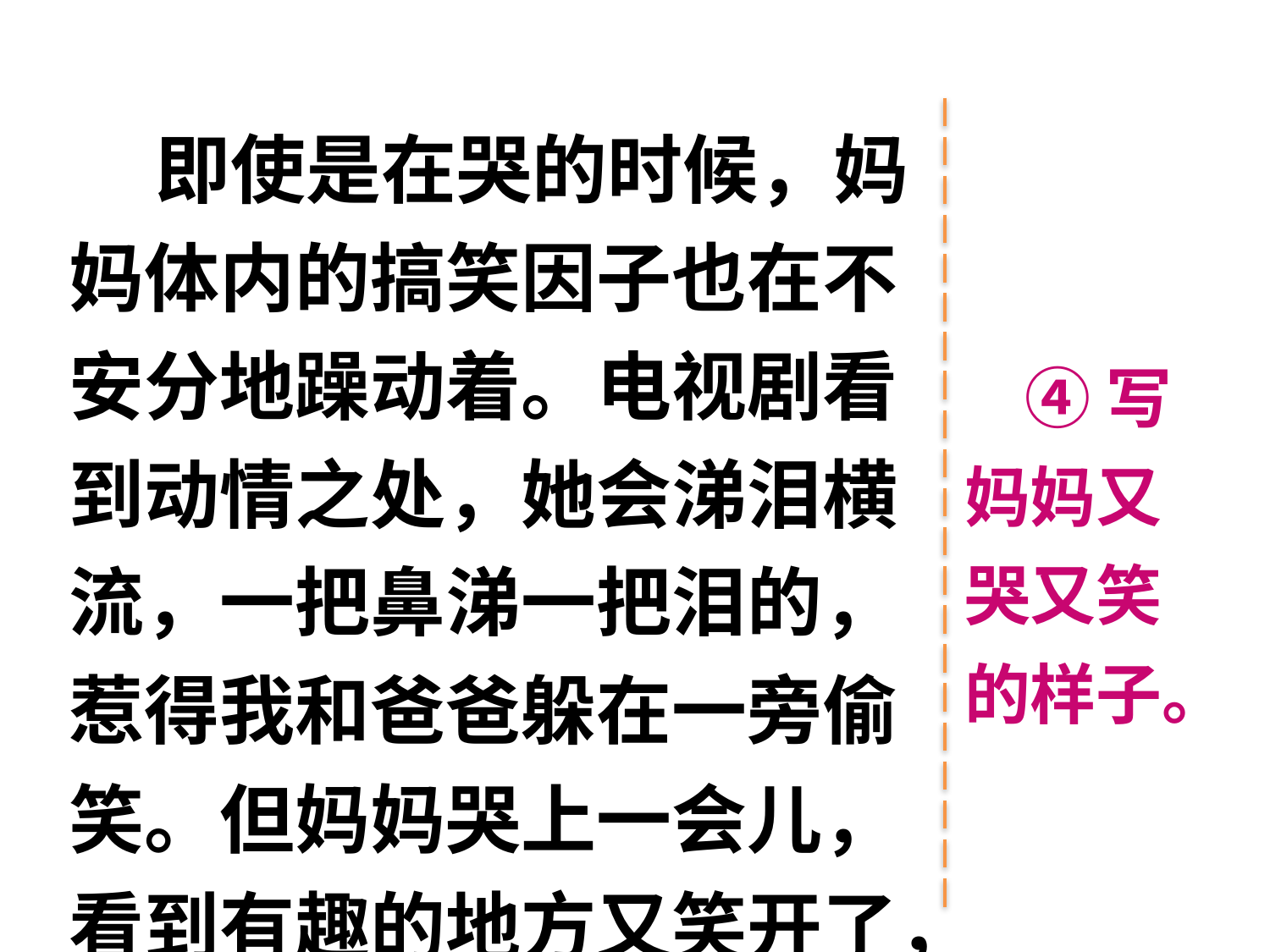

即使是在哭的时候，妈妈体内的搞笑因子也在不安分地躁动着。电视剧看到动情之处，她会涕泪横流，一把鼻涕一把泪的，惹得我和爸爸躲在一旁偷笑。但妈妈哭上一会儿，看到有趣的地方又笑开了，此时眼泪还挂在脸上呢！④
    ④写妈妈又哭又笑的样子。